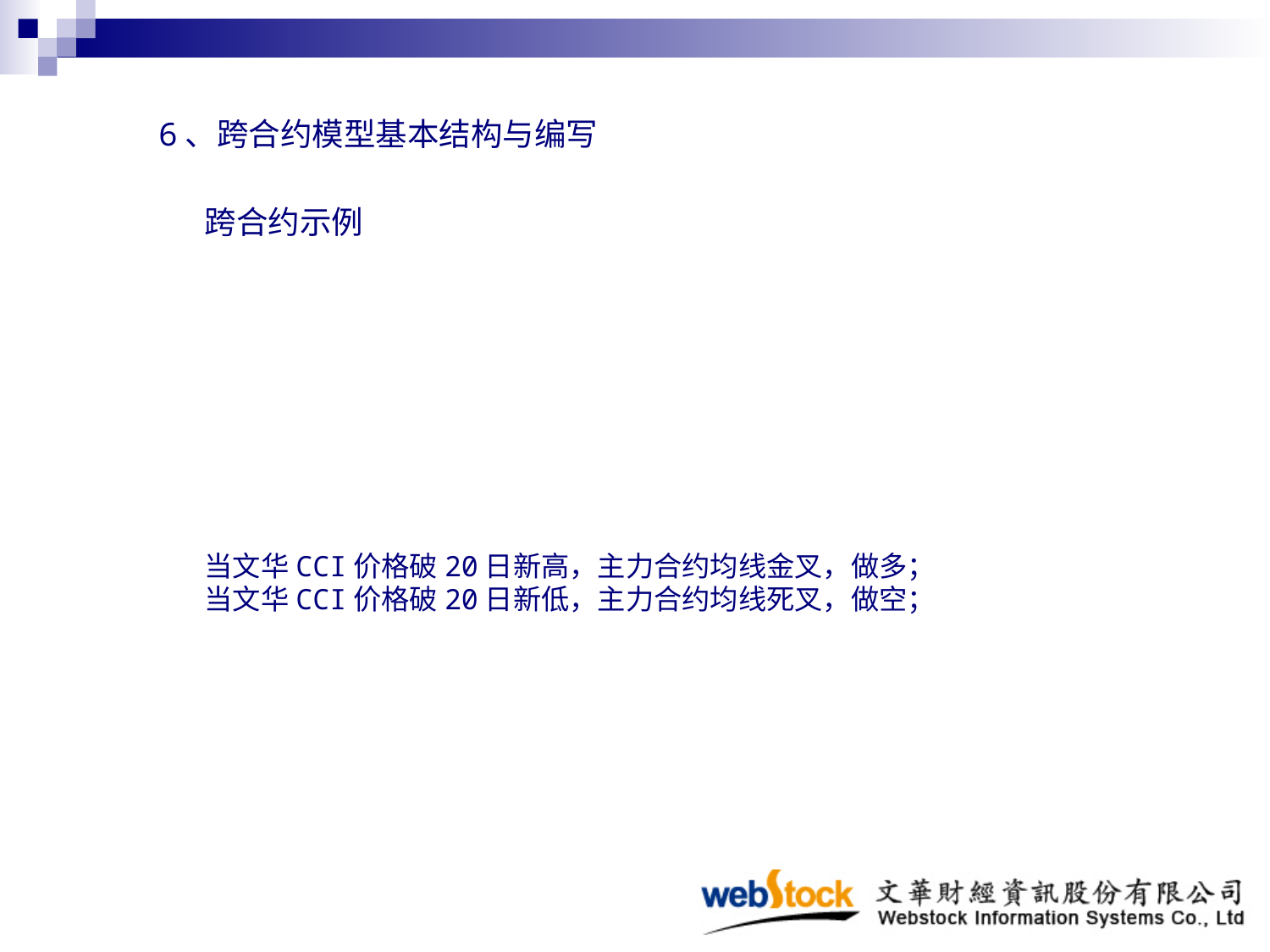

6、跨合约模型基本结构与编写
跨合约示例
当文华CCI价格破20日新高，主力合约均线金叉，做多；
当文华CCI价格破20日新低，主力合约均线死叉，做空；